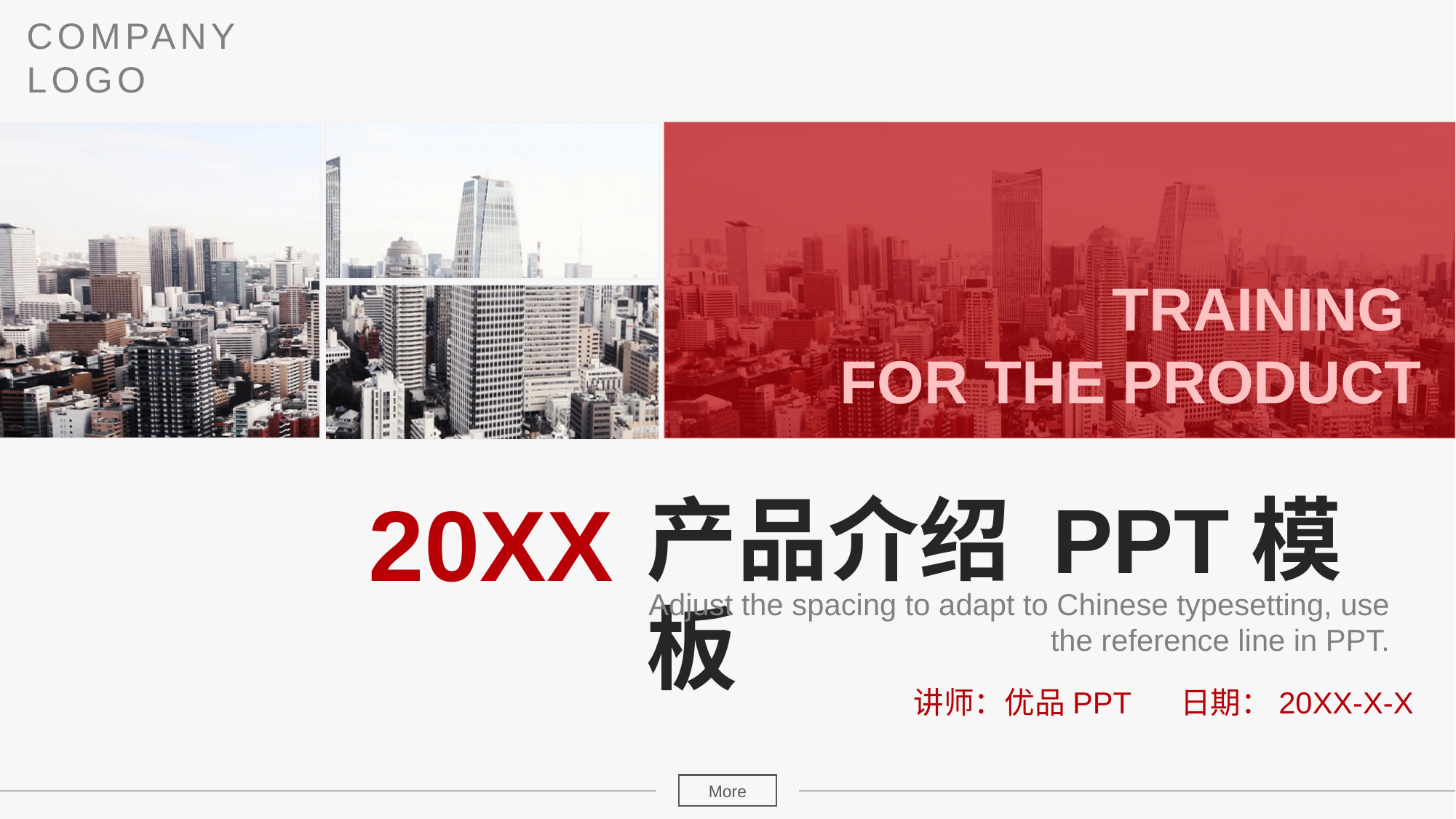

COMPANY
LOGO

TRAINING
FOR THE PRODUCT

20XX
产品介绍 PPT模板
Adjust the spacing to adapt to Chinese typesetting, use the reference line in PPT.
讲师：优品PPT     日期：20XX-X-X
More